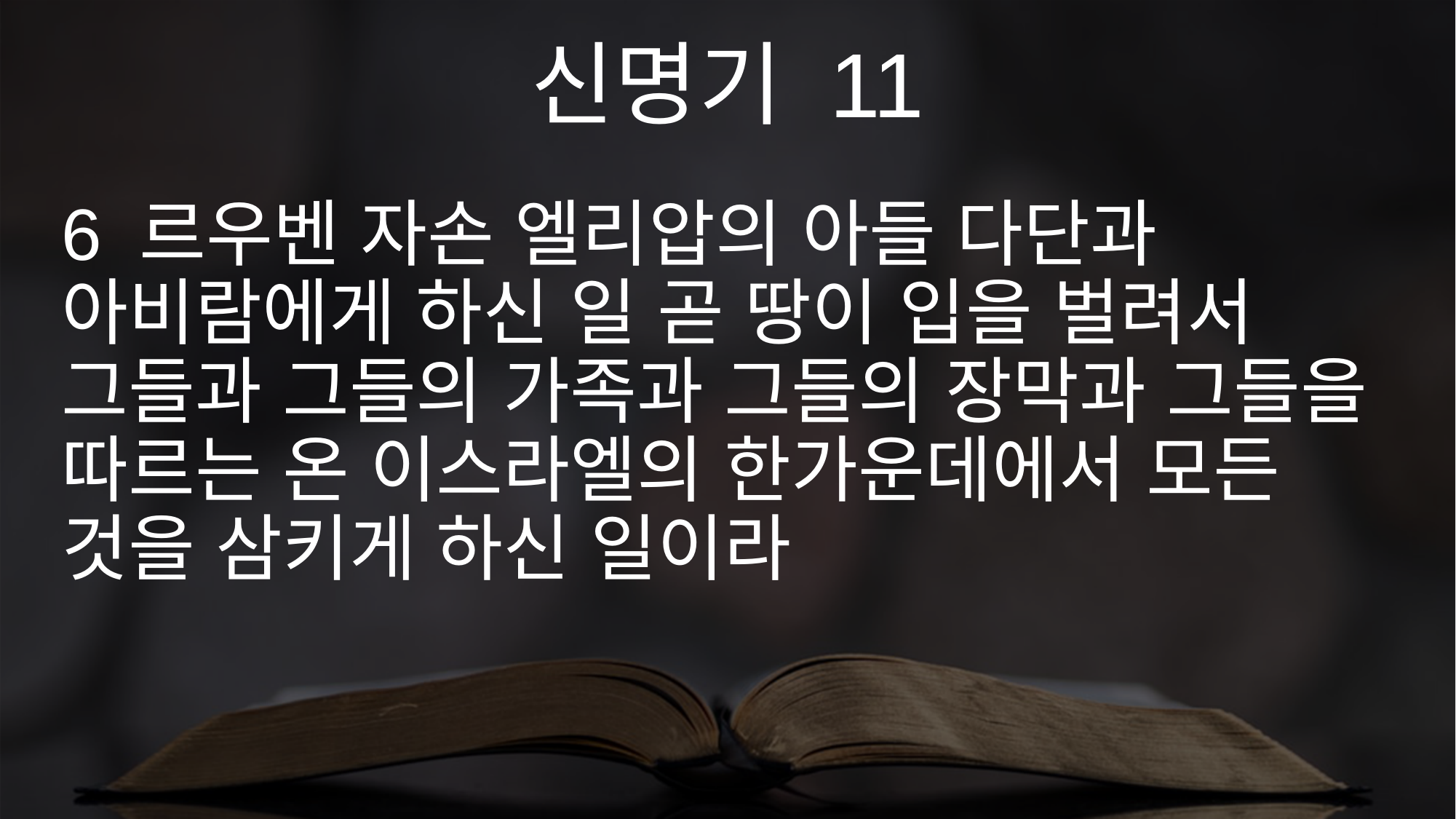

신명기 11
6 르우벤 자손 엘리압의 아들 다단과 아비람에게 하신 일 곧 땅이 입을 벌려서 그들과 그들의 가족과 그들의 장막과 그들을 따르는 온 이스라엘의 한가운데에서 모든 것을 삼키게 하신 일이라